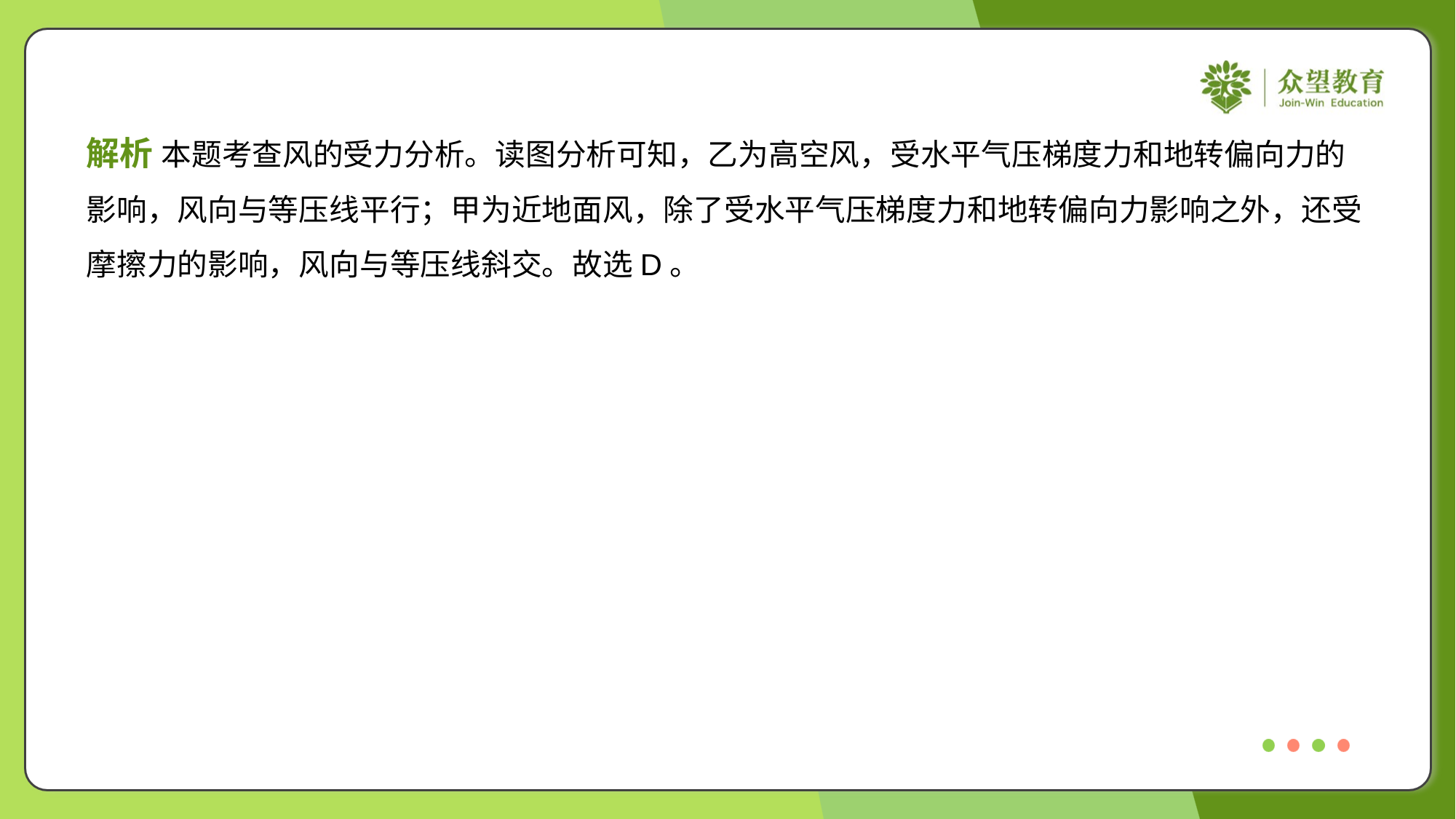

解析 本题考查风的受力分析。读图分析可知，乙为高空风，受水平气压梯度力和地转偏向力的
影响，风向与等压线平行；甲为近地面风，除了受水平气压梯度力和地转偏向力影响之外，还受
摩擦力的影响，风向与等压线斜交。故选D。